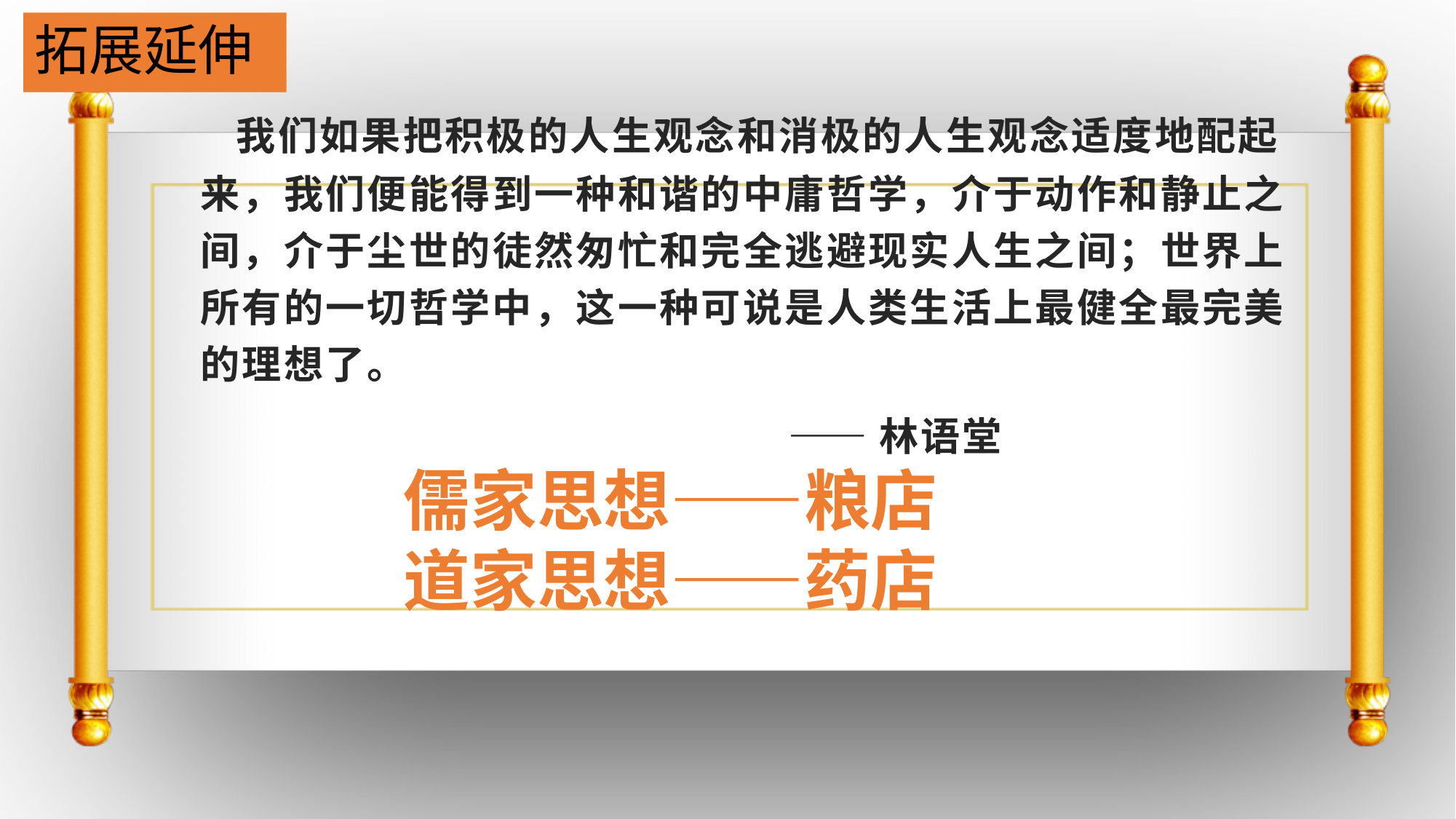

拓展延伸
    我们如果把积极的人生观念和消极的人生观念适度地配起来，我们便能得到一种和谐的中庸哲学，介于动作和静止之间，介于尘世的徒然匆忙和完全逃避现实人生之间；世界上所有的一切哲学中，这一种可说是人类生活上最健全最完美的理想了。
                                                       ——林语堂
儒家思想——粮店
道家思想——药店